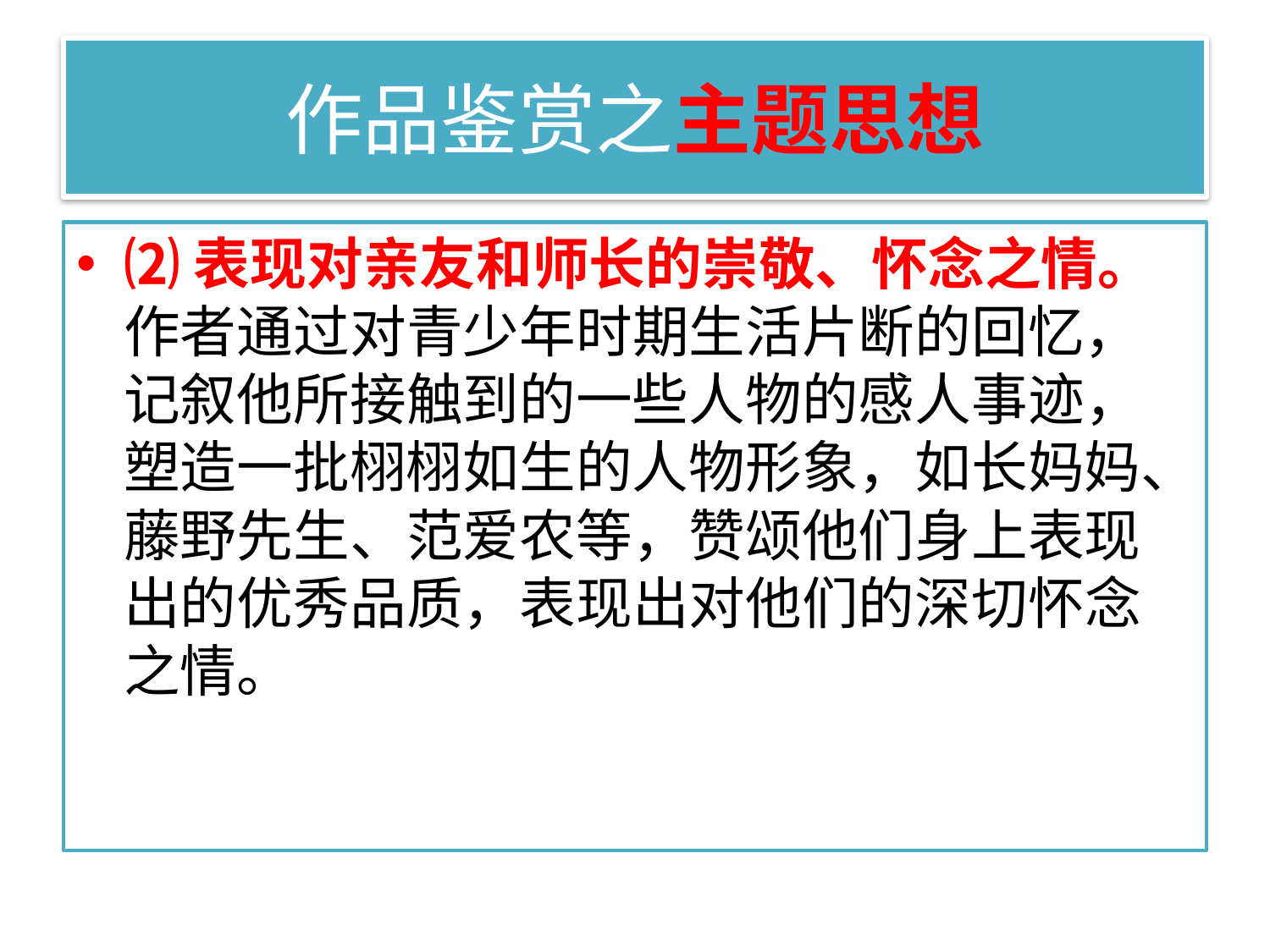

# 作品鉴赏之主题思想
⑵表现对亲友和师长的崇敬、怀念之情。作者通过对青少年时期生活片断的回忆，记叙他所接触到的一些人物的感人事迹，塑造一批栩栩如生的人物形象，如长妈妈、藤野先生、范爱农等，赞颂他们身上表现出的优秀品质，表现出对他们的深切怀念之情。